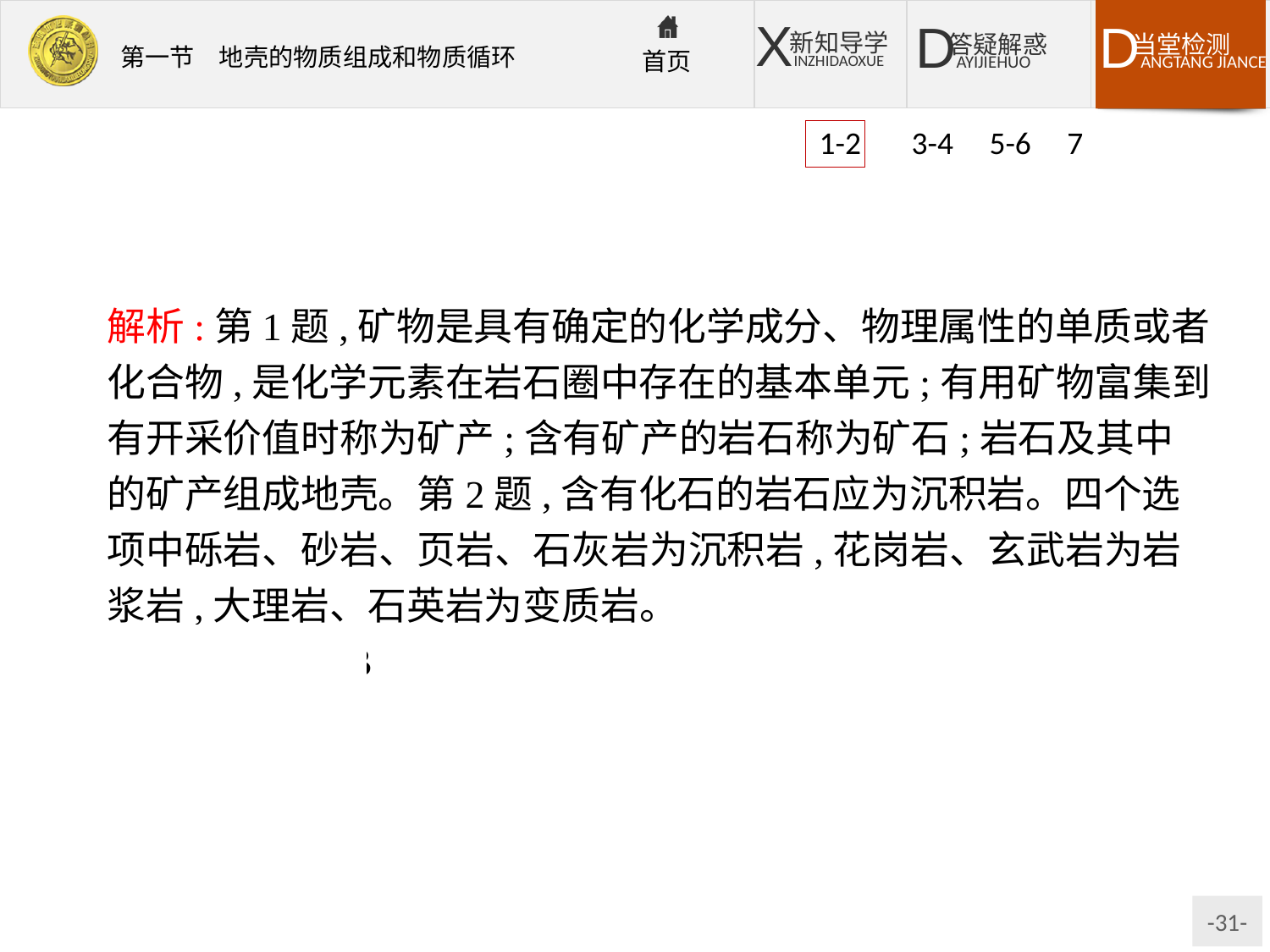

1-2       3-4     5-6     7

解析:第1题,矿物是具有确定的化学成分、物理属性的单质或者化合物,是化学元素在岩石圈中存在的基本单元;有用矿物富集到有开采价值时称为矿产;含有矿产的岩石称为矿石;岩石及其中的矿产组成地壳。第2题,含有化石的岩石应为沉积岩。四个选项中砾岩、砂岩、页岩、石灰岩为沉积岩,花岗岩、玄武岩为岩浆岩,大理岩、石英岩为变质岩。
答案:1.C　2.B